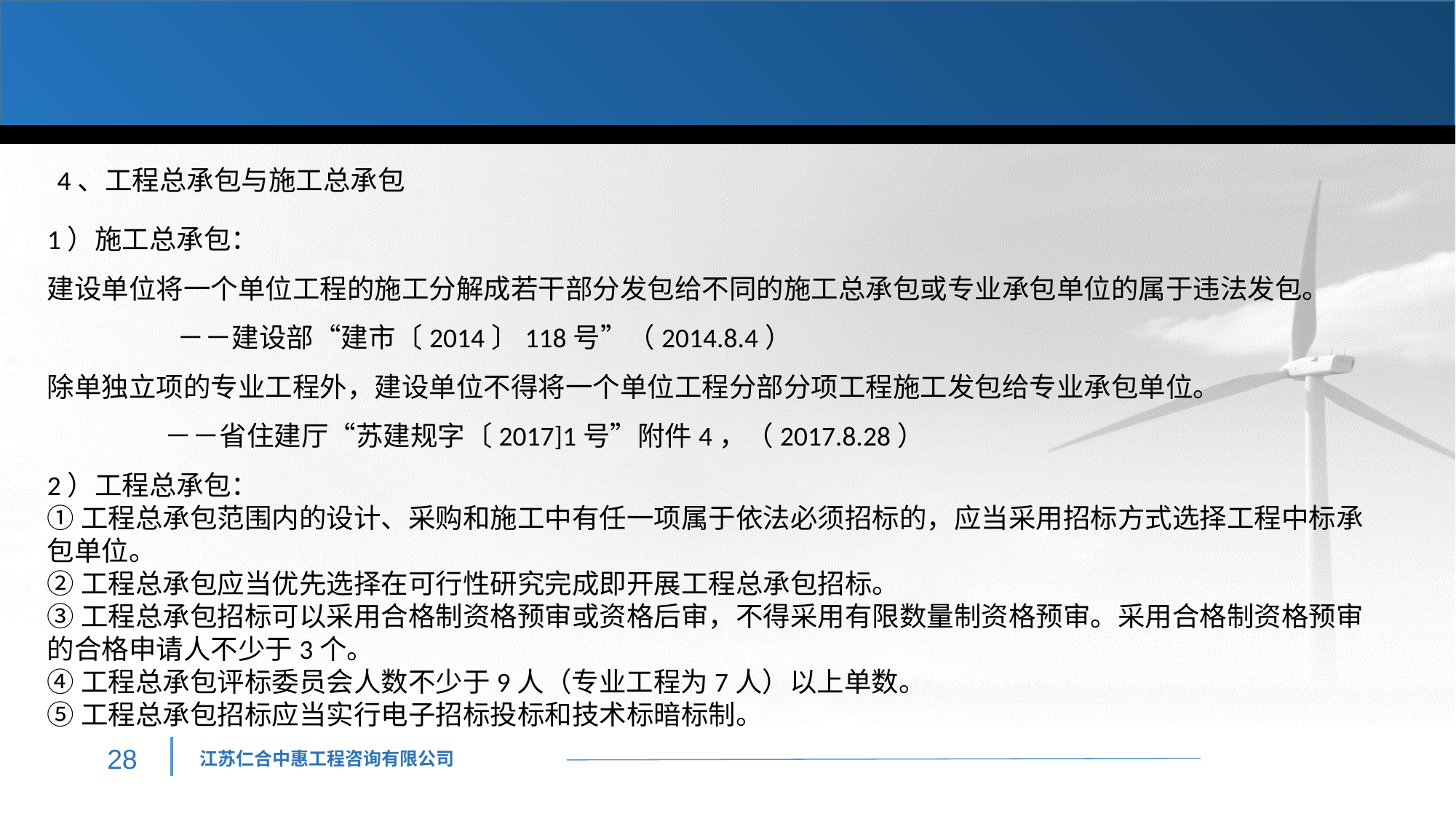

4、工程总承包与施工总承包
1）施工总承包：
建设单位将一个单位工程的施工分解成若干部分发包给不同的施工总承包或专业承包单位的属于违法发包。
                    －－建设部“建市〔2014〕118号”（2014.8.4）
除单独立项的专业工程外，建设单位不得将一个单位工程分部分项工程施工发包给专业承包单位。
                  －－省住建厅“苏建规字〔2017]1号”附件4，（2017.8.28）
2）工程总承包：
①工程总承包范围内的设计、采购和施工中有任一项属于依法必须招标的，应当采用招标方式选择工程中标承包单位。
②工程总承包应当优先选择在可行性研究完成即开展工程总承包招标。
③工程总承包招标可以采用合格制资格预审或资格后审，不得采用有限数量制资格预审。采用合格制资格预审的合格申请人不少于3个。
④工程总承包评标委员会人数不少于9人（专业工程为7人）以上单数。
⑤工程总承包招标应当实行电子招标投标和技术标暗标制。

28